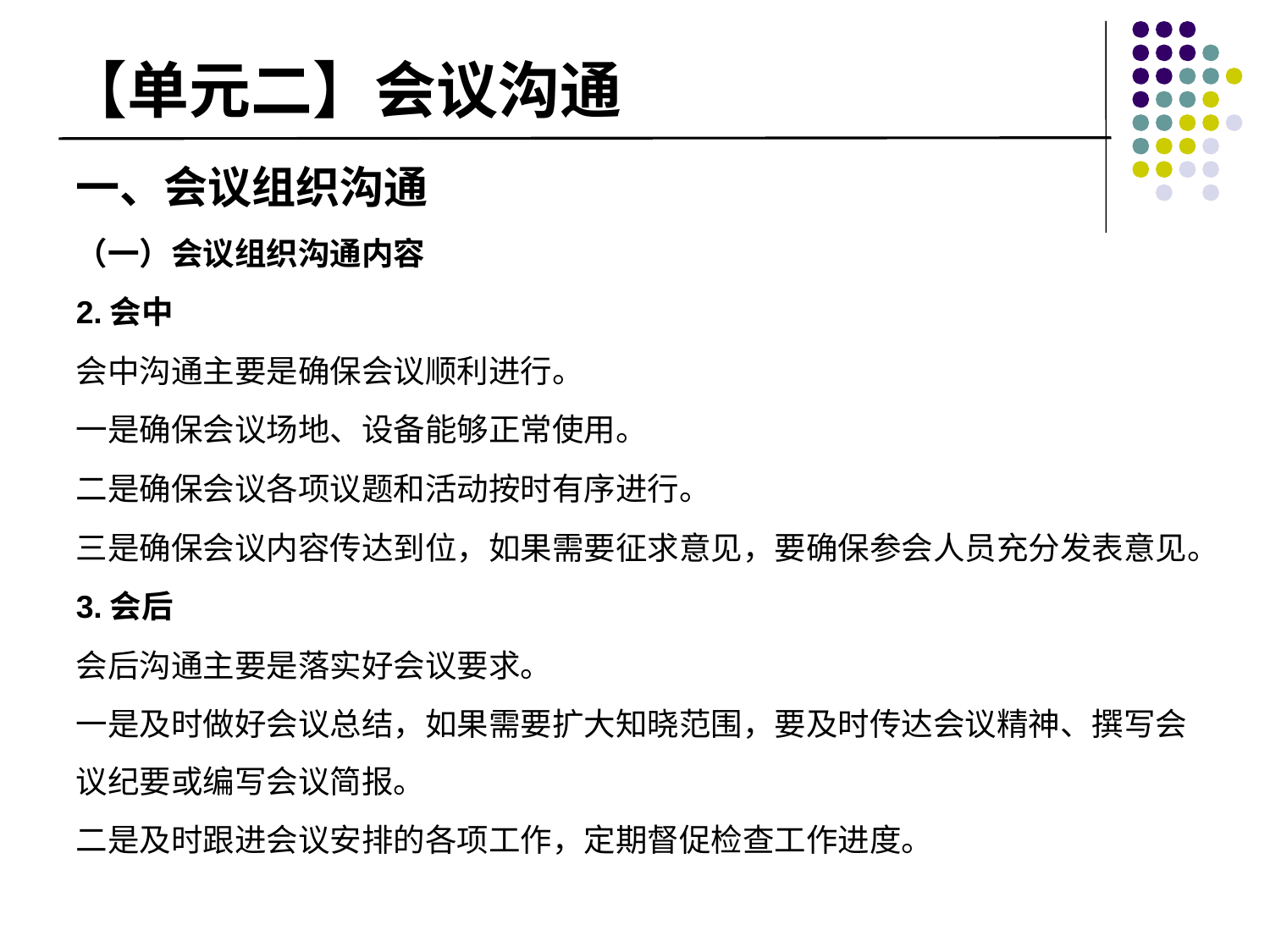

# 【单元二】会议沟通
一、会议组织沟通
（一）会议组织沟通内容
2.会中
会中沟通主要是确保会议顺利进行。
一是确保会议场地、设备能够正常使用。
二是确保会议各项议题和活动按时有序进行。
三是确保会议内容传达到位，如果需要征求意见，要确保参会人员充分发表意见。
3.会后
会后沟通主要是落实好会议要求。
一是及时做好会议总结，如果需要扩大知晓范围，要及时传达会议精神、撰写会议纪要或编写会议简报。
二是及时跟进会议安排的各项工作，定期督促检查工作进度。